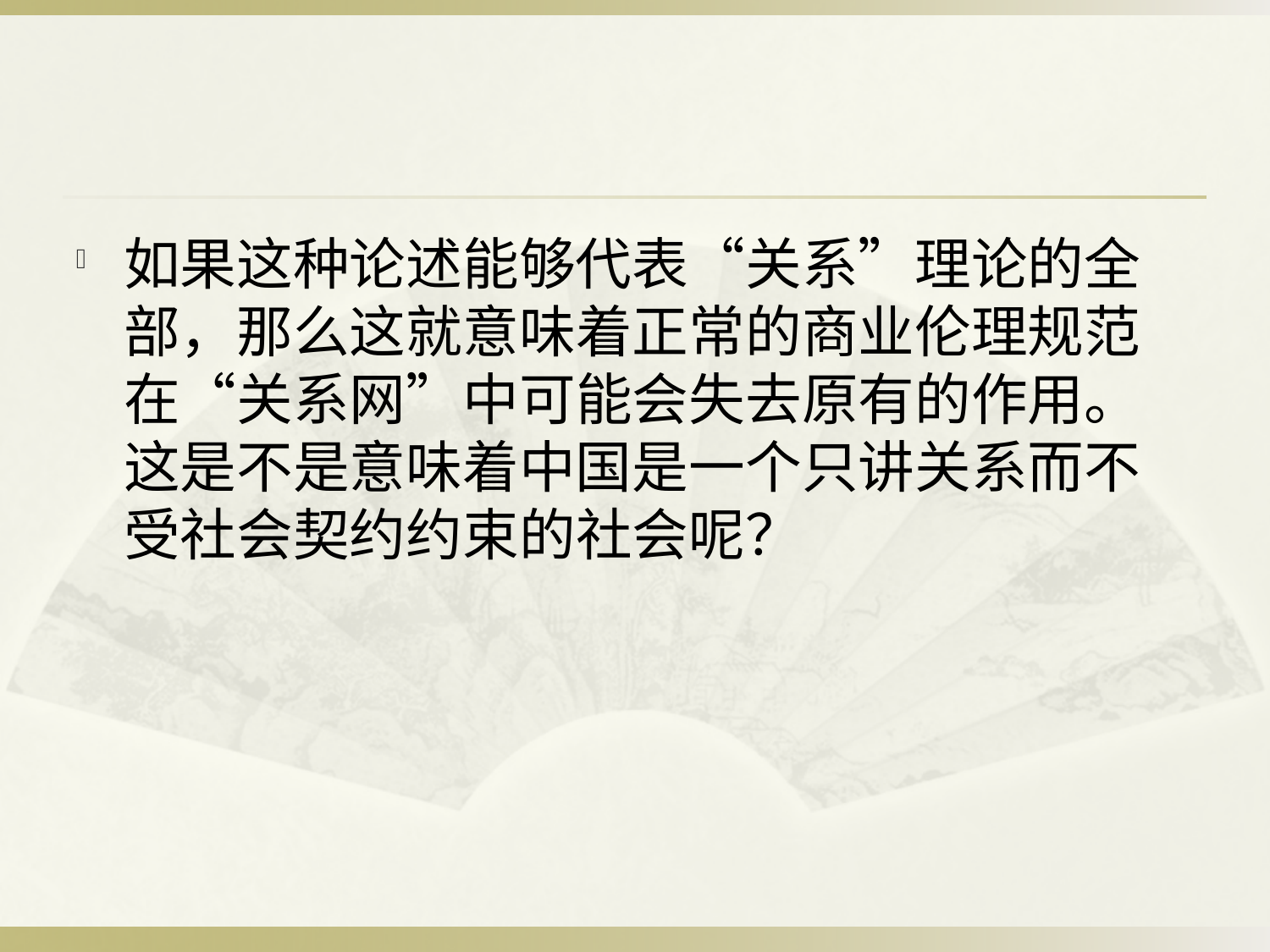

#
如果这种论述能够代表“关系”理论的全部，那么这就意味着正常的商业伦理规范在“关系网”中可能会失去原有的作用。这是不是意味着中国是一个只讲关系而不受社会契约约束的社会呢？